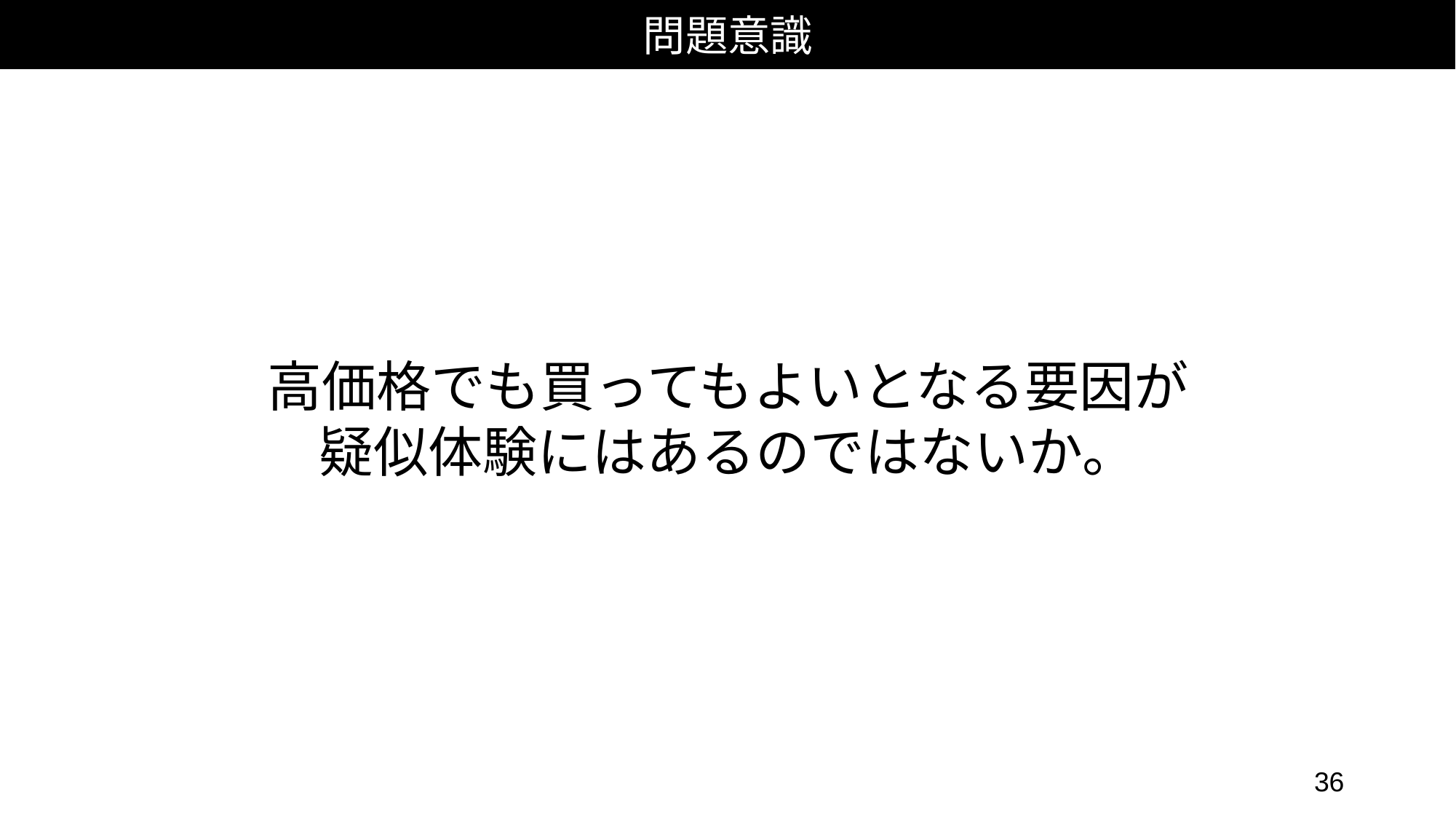

問題意識
高価格でも買ってもよいとなる要因が
疑似体験にはあるのではないか。
36